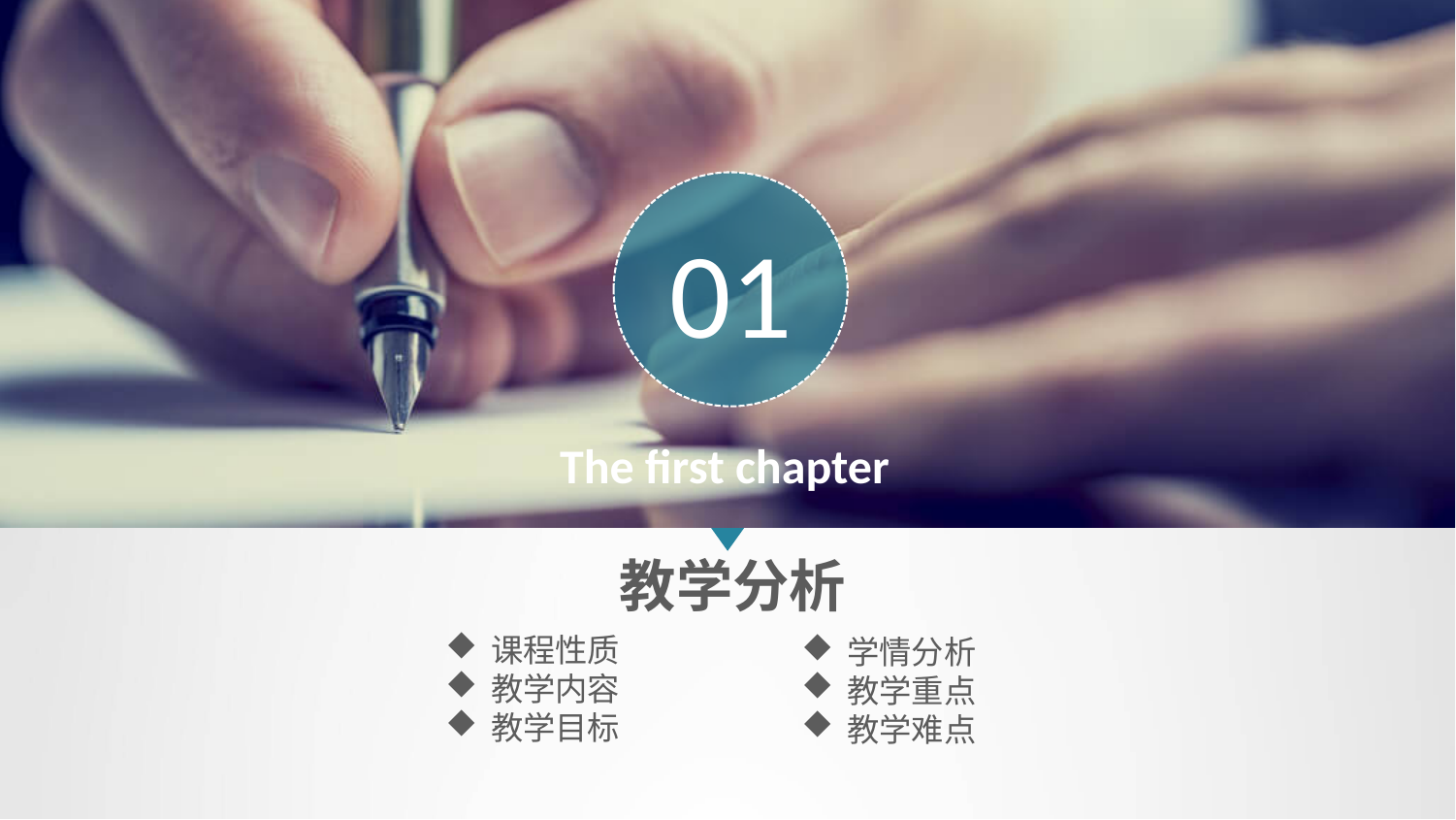

01
The first chapter

教学分析
课程性质
教学内容
教学目标
学情分析
教学重点
教学难点